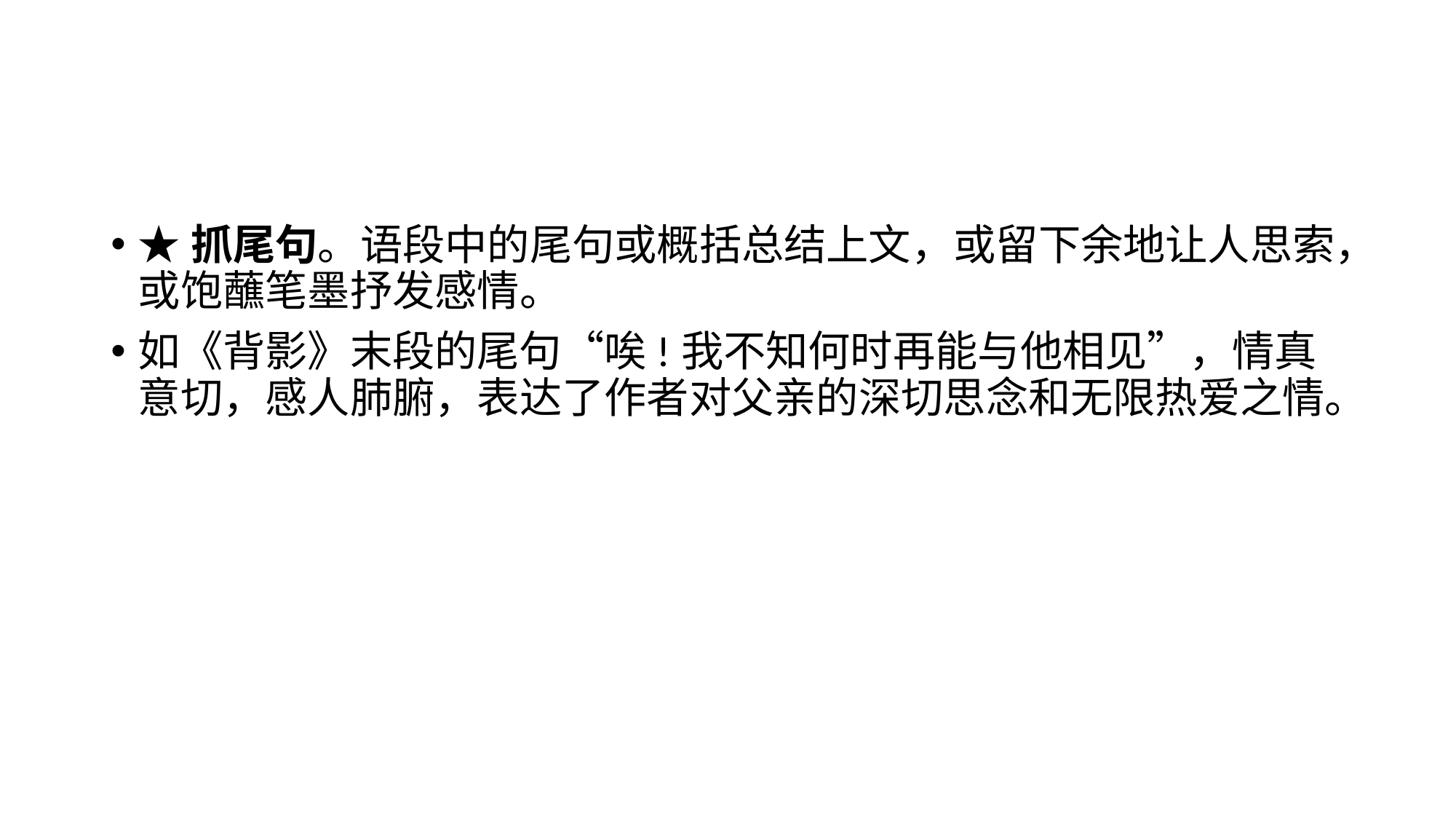

★抓尾句。语段中的尾句或概括总结上文，或留下余地让人思索，或饱蘸笔墨抒发感情。
如《背影》末段的尾句“唉!我不知何时再能与他相见”，情真意切，感人肺腑，表达了作者对父亲的深切思念和无限热爱之情。